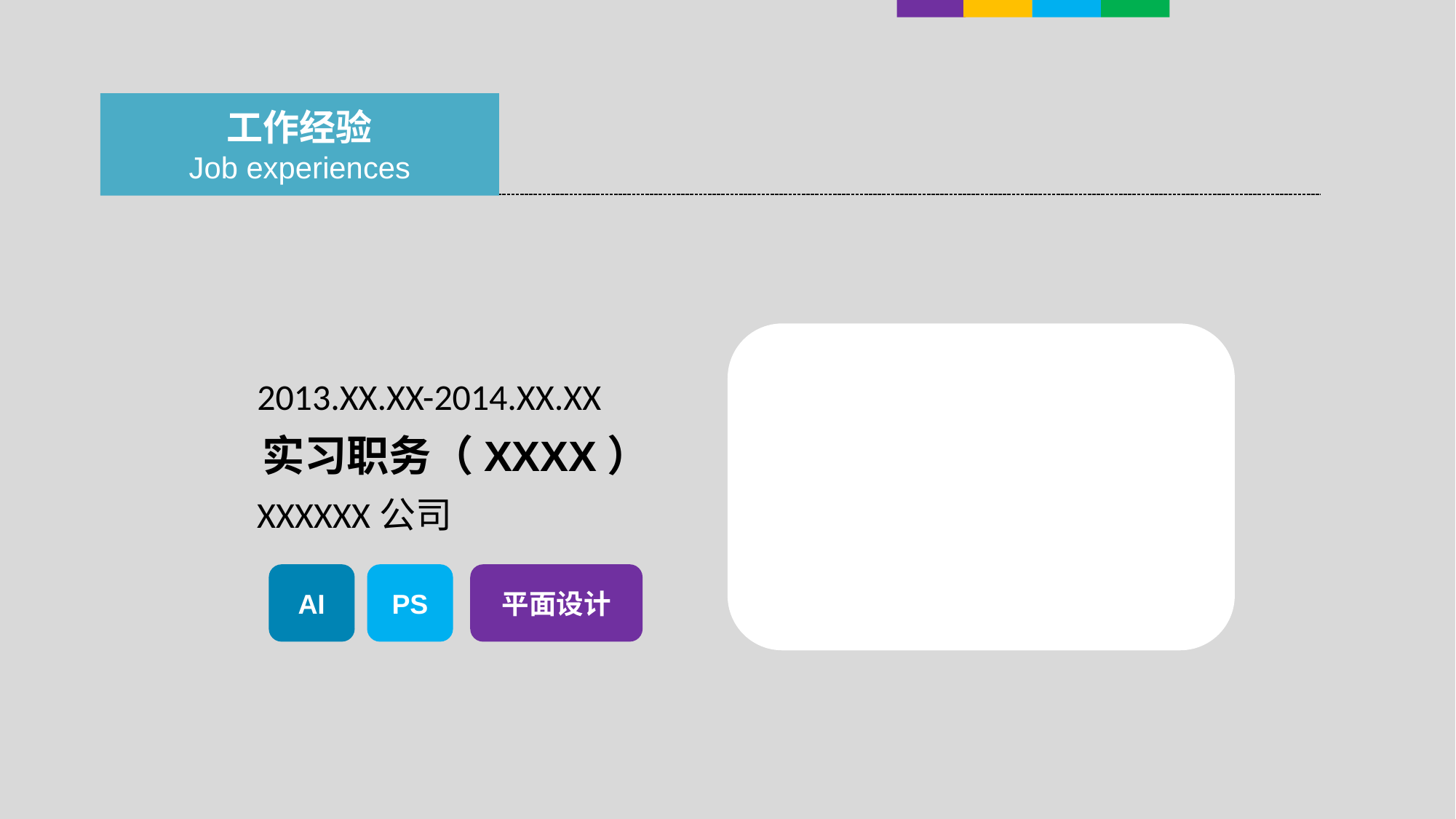

工作经验
Job experiences

2013.XX.XX-2014.XX.XX
实习职务（XXXX）
XXXXXX公司
AI
PS
平面设计